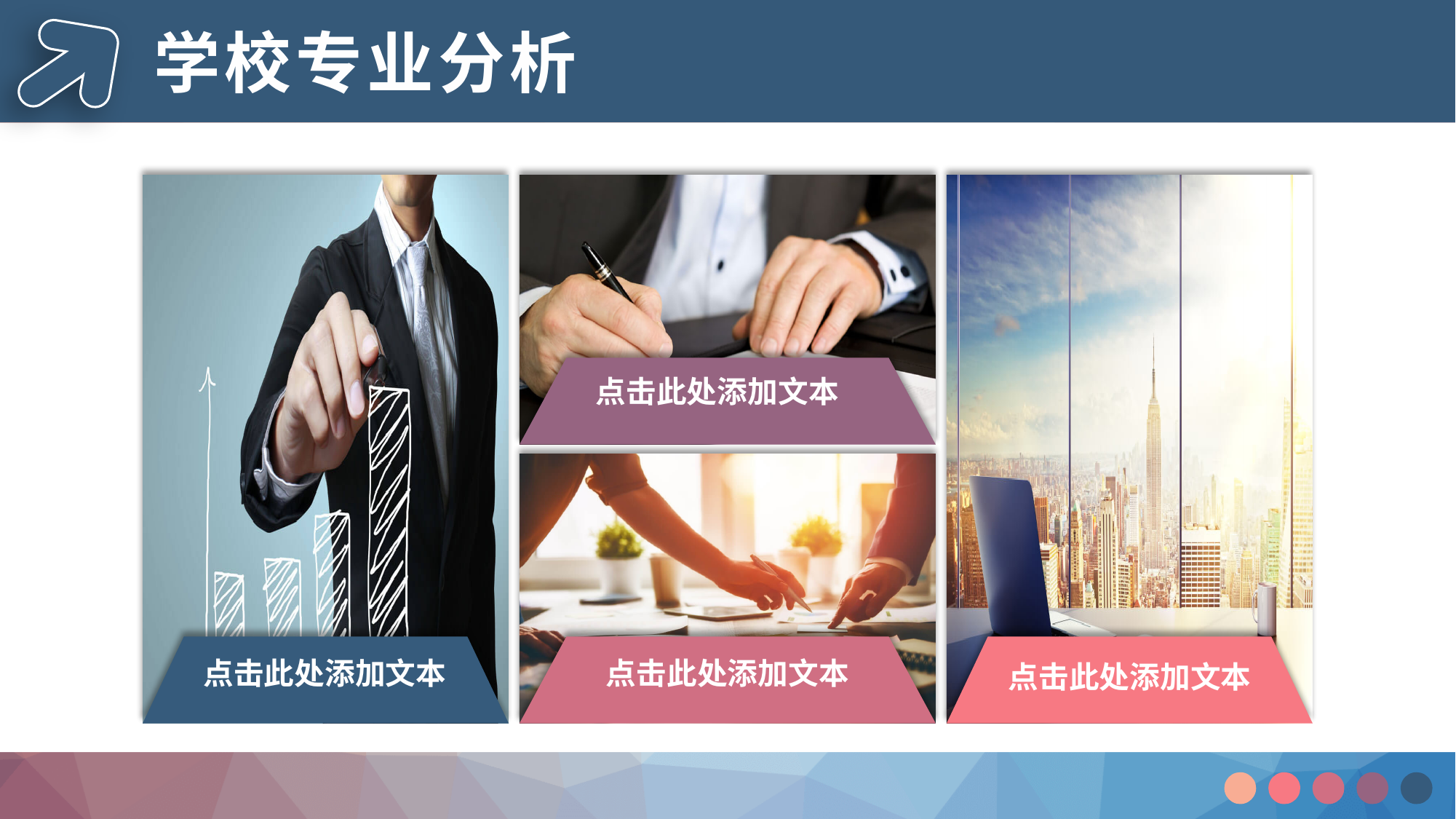

学校专业分析

点击此处添加文本

点击此处添加文本

点击此处添加文本

点击此处添加文本